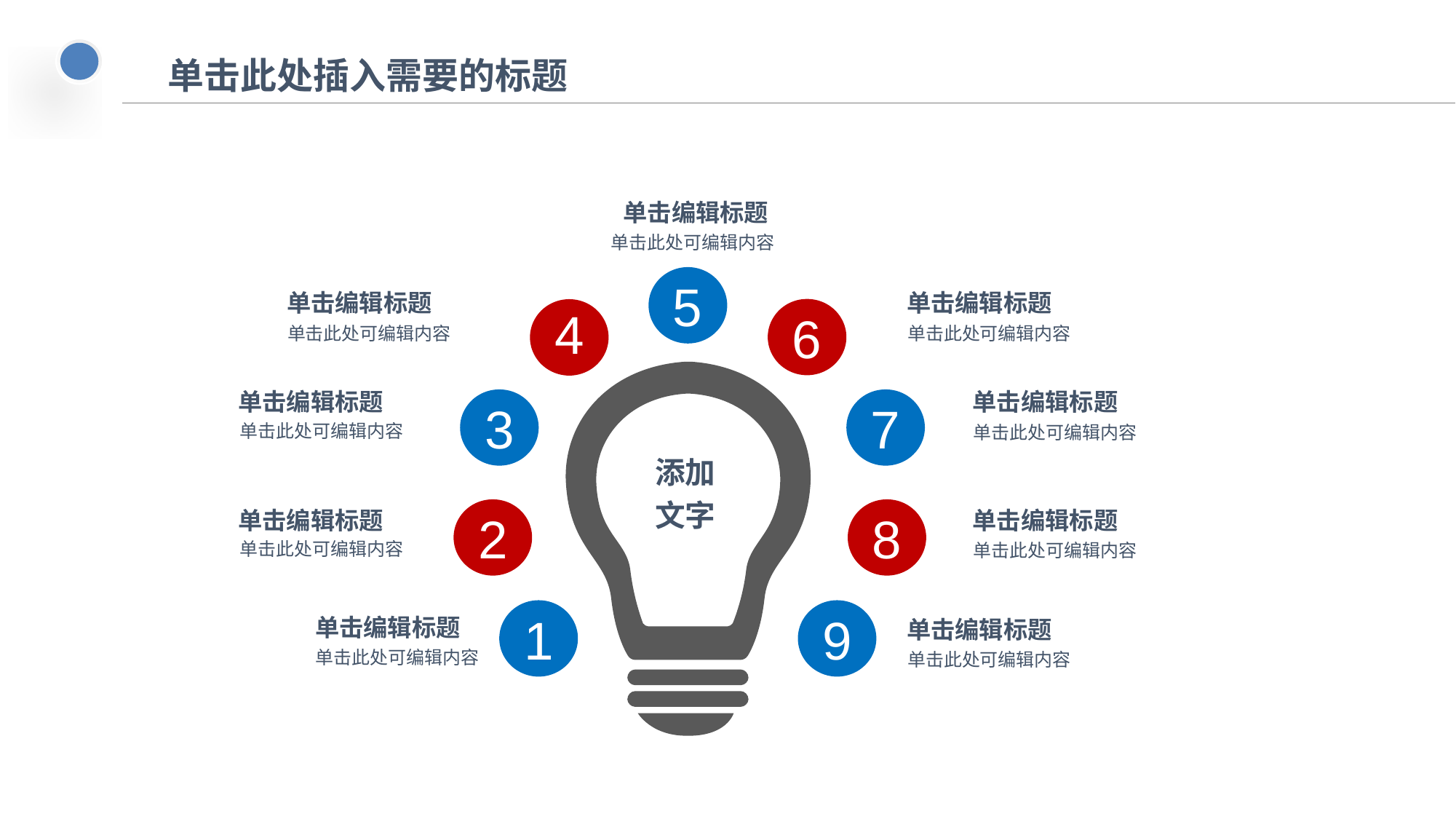

# 单击此处插入需要的标题
单击编辑标题
单击此处可编辑内容
5
单击编辑标题
4
单击此处可编辑内容
单击编辑标题
6
单击此处可编辑内容

单击编辑标题
3
单击此处可编辑内容
单击编辑标题
7
单击此处可编辑内容
添加
文字
2
单击编辑标题
单击此处可编辑内容
8
单击编辑标题
单击此处可编辑内容
1
单击编辑标题
单击此处可编辑内容
9
单击编辑标题
单击此处可编辑内容